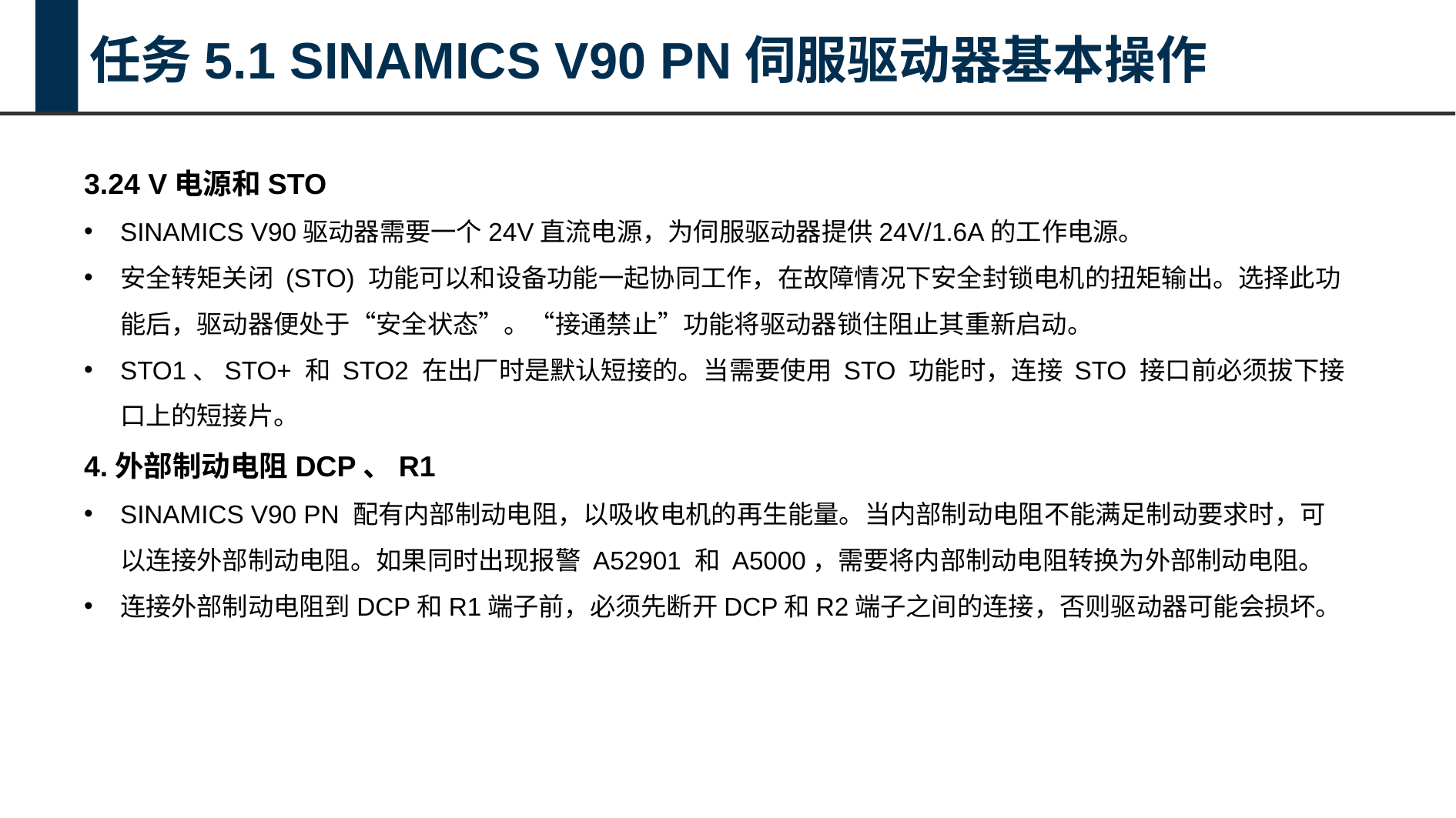

任务5.1 SINAMICS V90 PN伺服驱动器基本操作
3.24 V电源和STO
SINAMICS V90驱动器需要一个24V直流电源，为伺服驱动器提供24V/1.6A的工作电源。
安全转矩关闭 (STO) 功能可以和设备功能一起协同工作，在故障情况下安全封锁电机的扭矩输出。选择此功能后，驱动器便处于“安全状态”。“接通禁止”功能将驱动器锁住阻止其重新启动。
STO1、STO+ 和 STO2 在出厂时是默认短接的。当需要使用 STO 功能时，连接 STO 接口前必须拔下接口上的短接片。
4.外部制动电阻DCP、R1
SINAMICS V90 PN 配有内部制动电阻，以吸收电机的再生能量。当内部制动电阻不能满足制动要求时，可以连接外部制动电阻。如果同时出现报警 A52901 和 A5000，需要将内部制动电阻转换为外部制动电阻。
连接外部制动电阻到DCP和R1端子前，必须先断开DCP和R2端子之间的连接，否则驱动器可能会损坏。